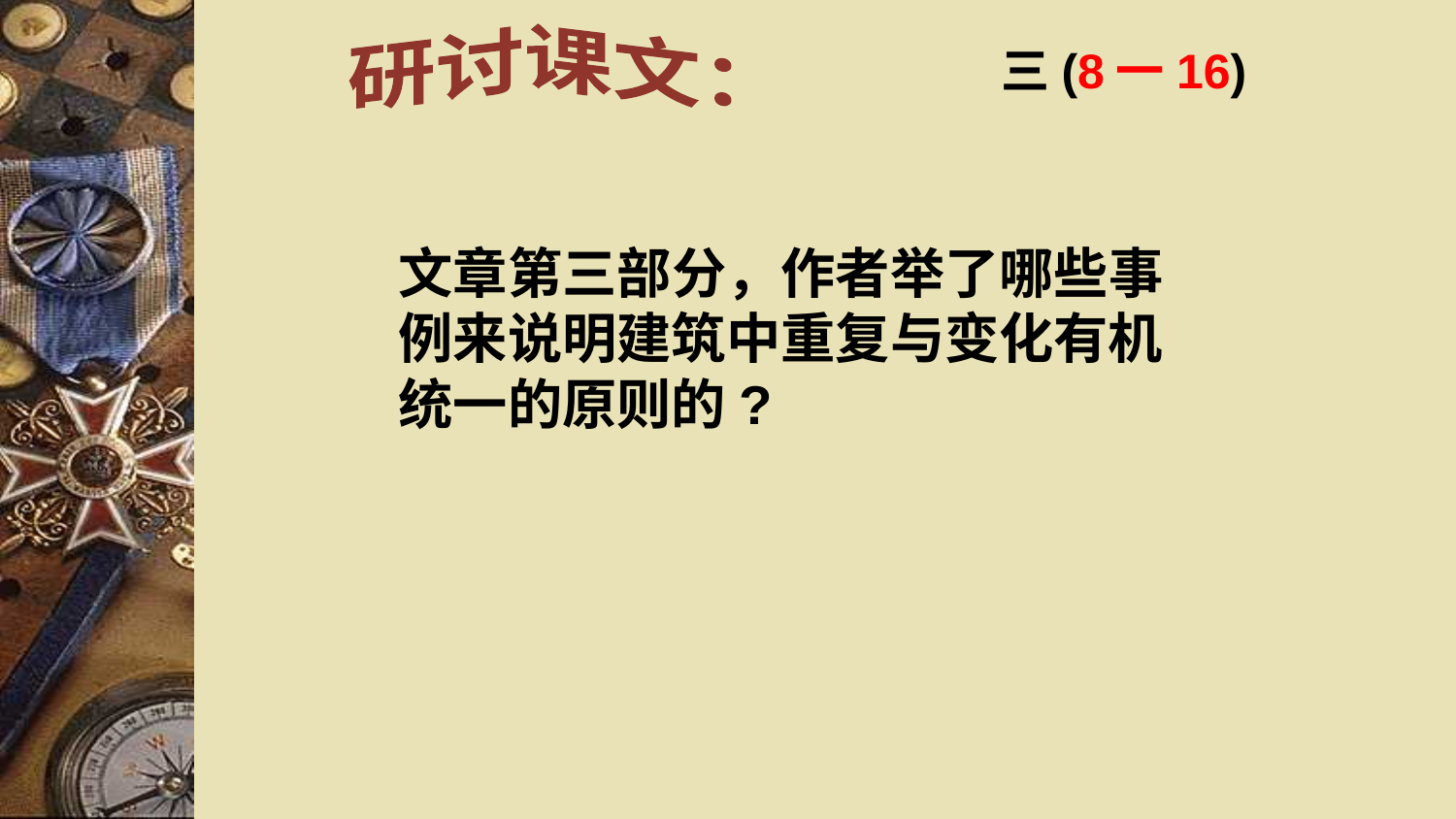

研讨课文：
三(8一16)
文章第三部分，作者举了哪些事例来说明建筑中重复与变化有机统一的原则的?